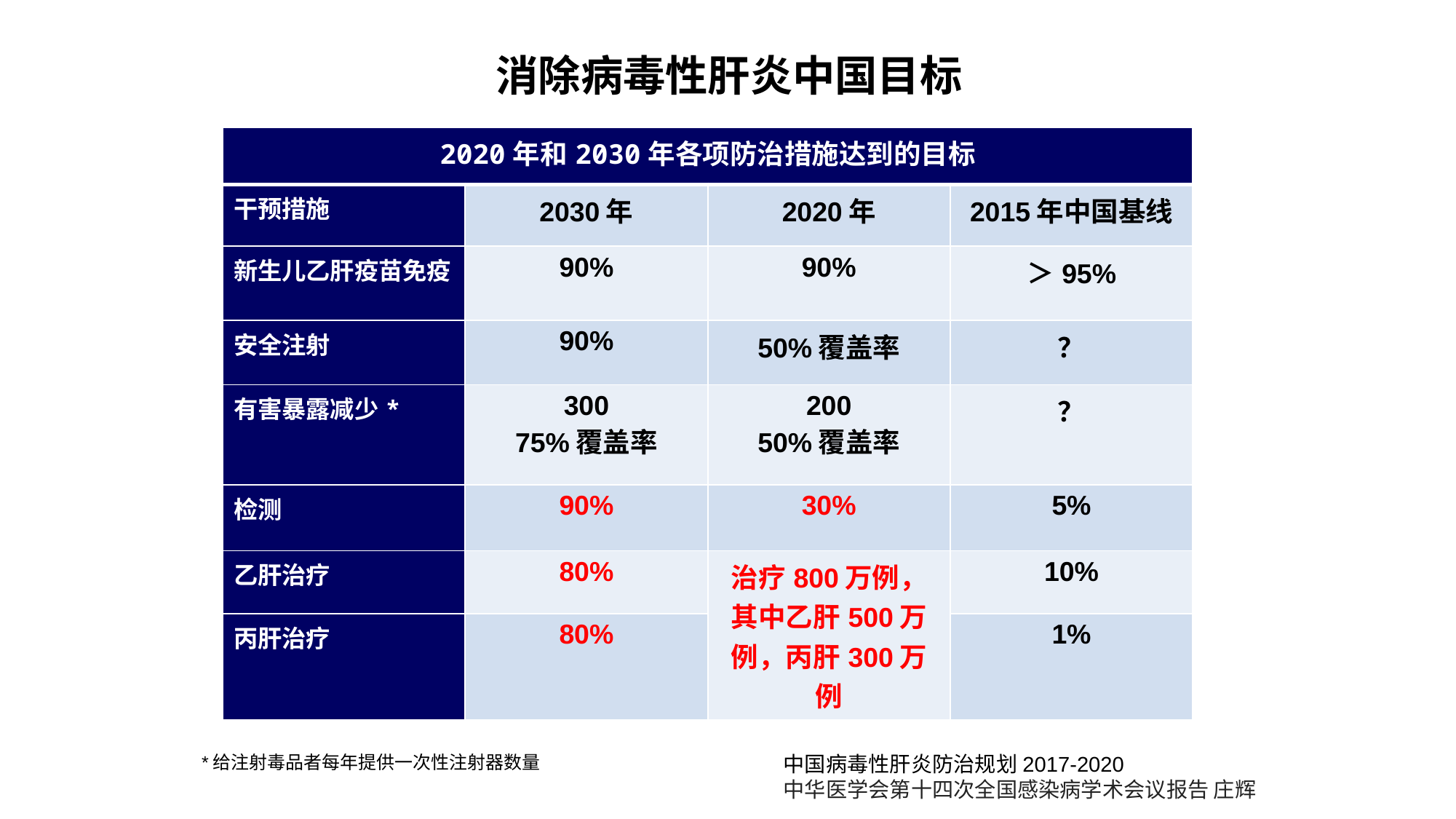

消除病毒性肝炎中国目标
| 2020年和2030年各项防治措施达到的目标 |  |  |  |
| --- | --- | --- | --- |
| 干预措施 | 2030年 | 2020年 | 2015年中国基线 |
| 新生儿乙肝疫苗免疫 | 90% | 90% | ＞95% |
| 安全注射 | 90% | 50%覆盖率 | ？ |
| 有害暴露减少\* | 300 75%覆盖率 | 200 50%覆盖率 | ？ |
| 检测 | 90% | 30% | 5% |
| 乙肝治疗 | 80% | 治疗800万例，其中乙肝500万例，丙肝300万例 | 10% |
| 丙肝治疗 | 80% |  | 1% |
*给注射毒品者每年提供一次性注射器数量
中国病毒性肝炎防治规划2017-2020
中华医学会第十四次全国感染病学术会议报告 庄辉